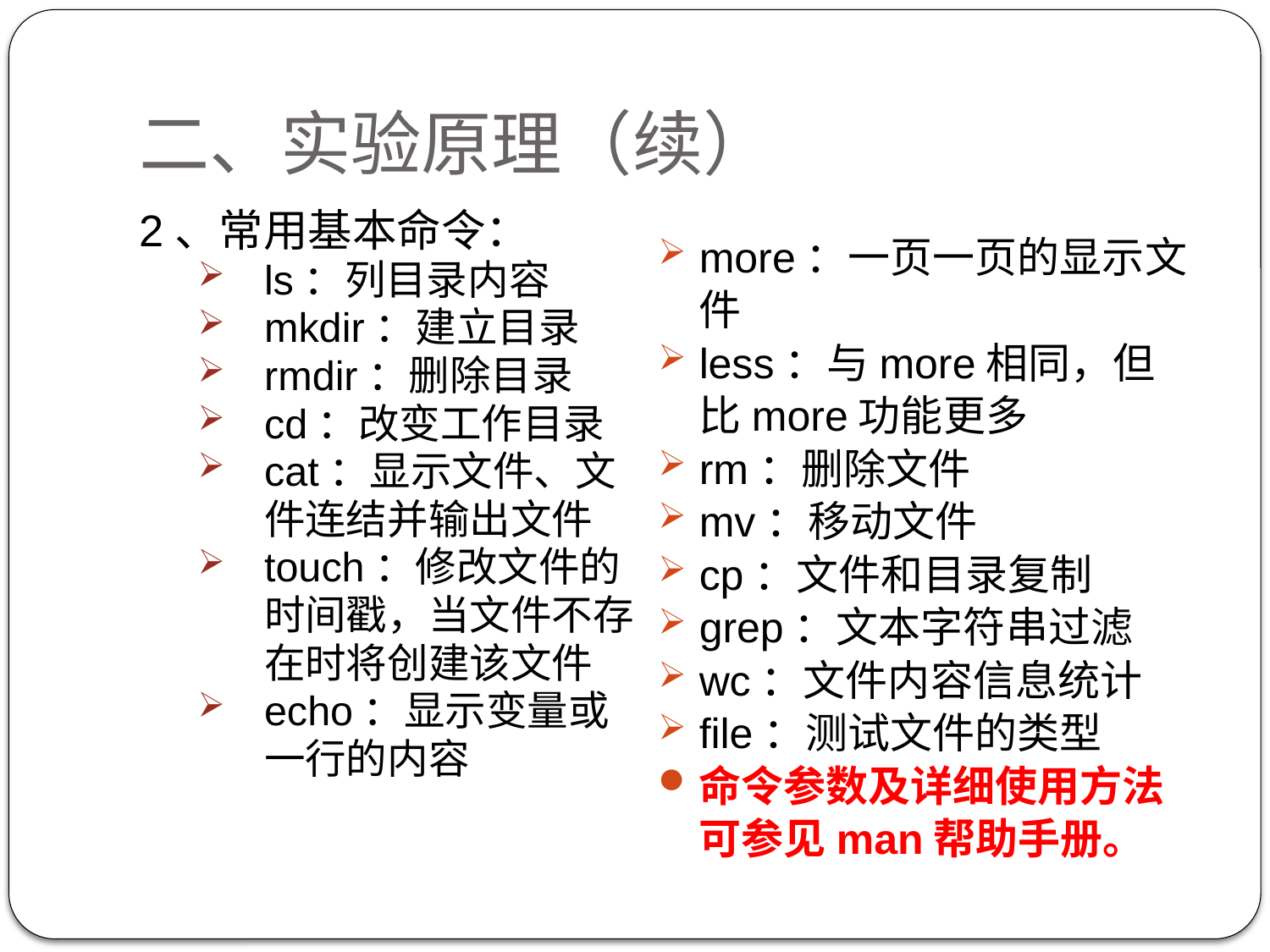

# 二、实验原理（续）
2、常用基本命令：
ls：列目录内容
mkdir：建立目录
rmdir：删除目录
cd：改变工作目录
cat：显示文件、文件连结并输出文件
touch：修改文件的时间戳，当文件不存在时将创建该文件
echo：显示变量或一行的内容
more：一页一页的显示文件
less：与more相同，但比more功能更多
rm：删除文件
mv：移动文件
cp：文件和目录复制
grep：文本字符串过滤
wc：文件内容信息统计
file：测试文件的类型
命令参数及详细使用方法可参见man帮助手册。